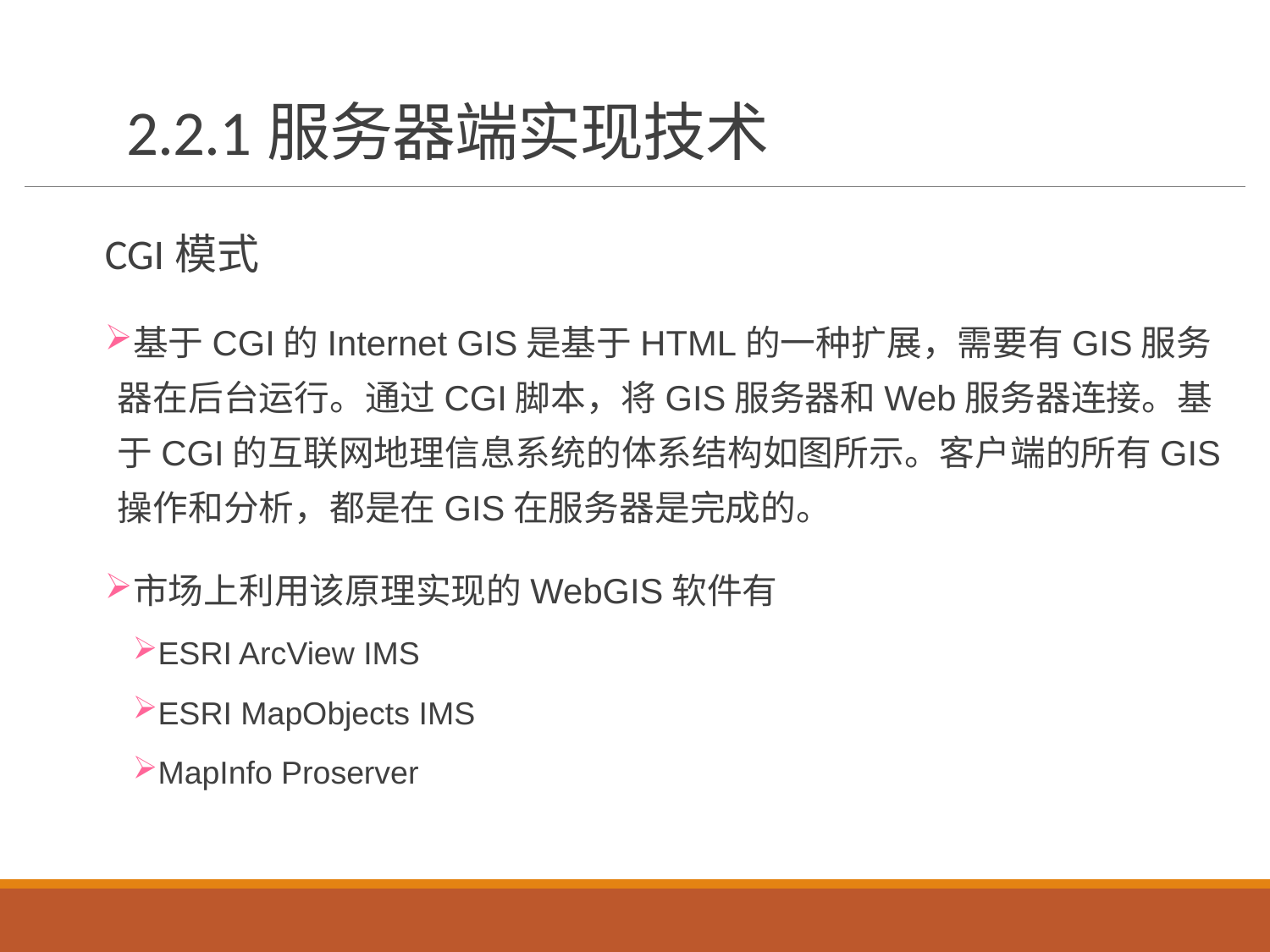

# 2.2.1服务器端实现技术
CGI模式
基于CGI的Internet GIS是基于HTML的一种扩展，需要有GIS服务器在后台运行。通过CGI脚本，将GIS服务器和Web服务器连接。基于CGI的互联网地理信息系统的体系结构如图所示。客户端的所有GIS操作和分析，都是在GIS在服务器是完成的。
市场上利用该原理实现的WebGIS软件有
ESRI ArcView IMS
ESRI MapObjects IMS
MapInfo Proserver